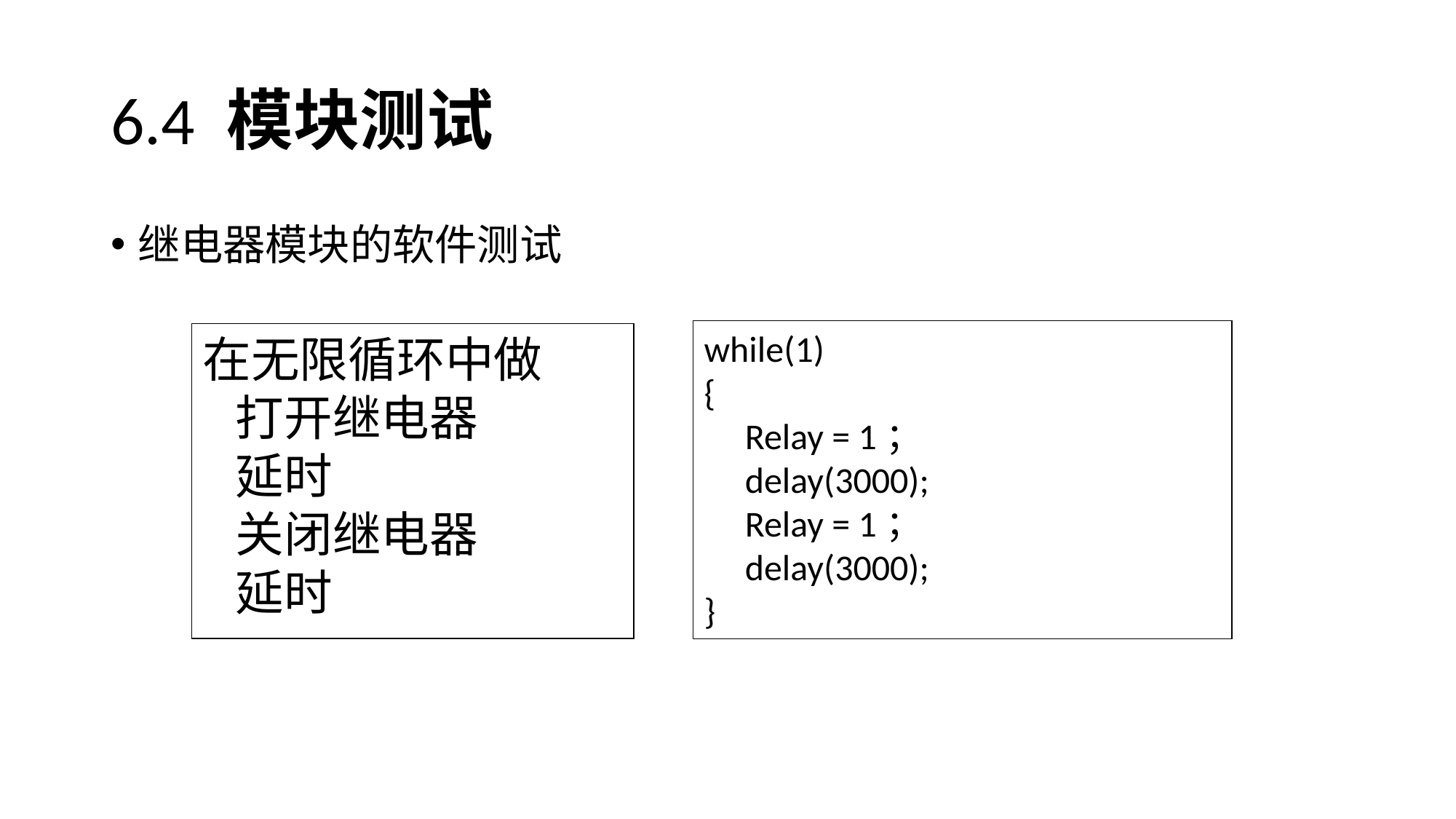

# 6.4 模块测试
继电器模块的软件测试
while(1)
{
     Relay = 1；
     delay(3000);
     Relay = 1；
     delay(3000);
}
在无限循环中做
打开继电器
延时
关闭继电器
延时